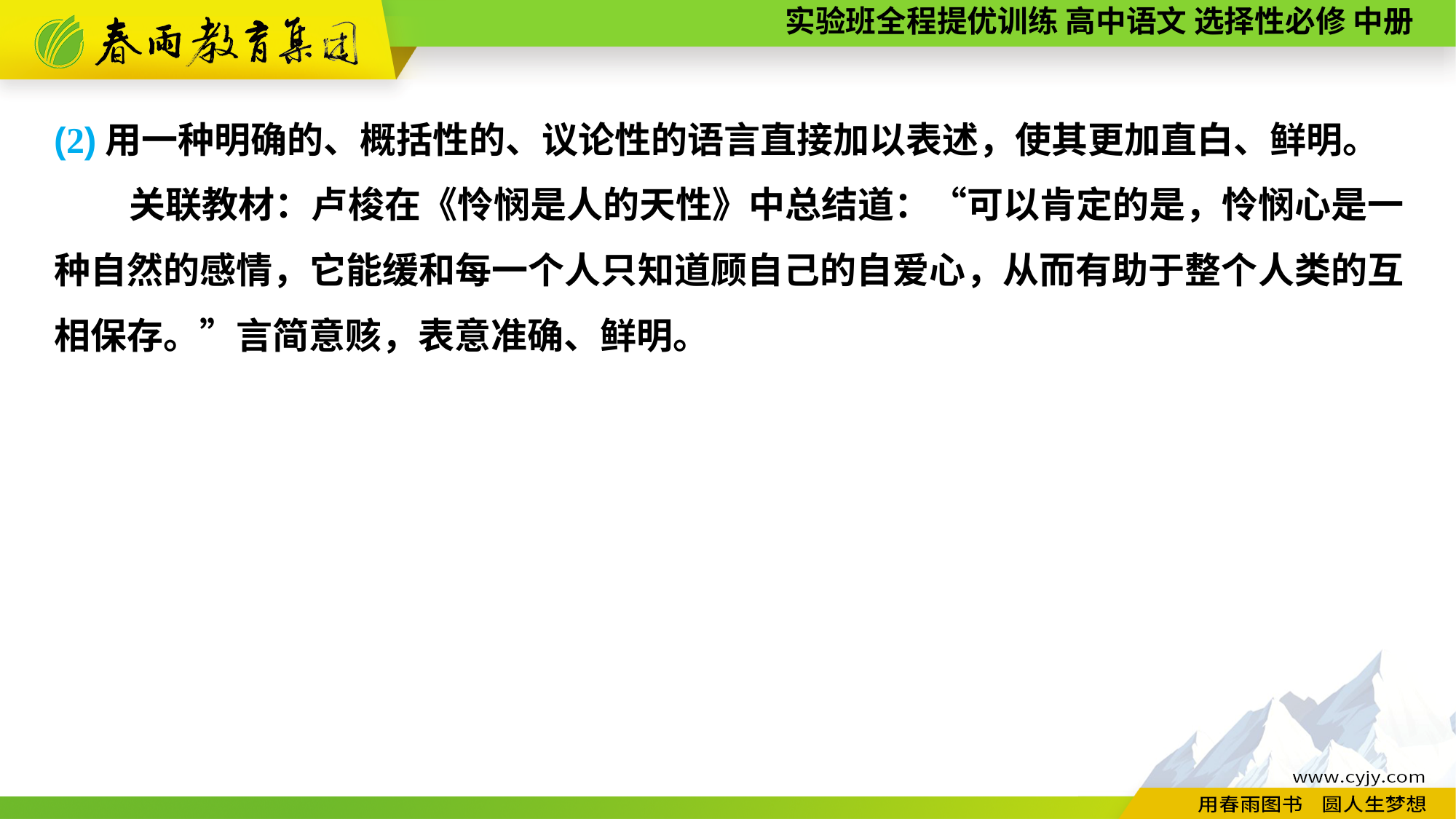

(2)用一种明确的、概括性的、议论性的语言直接加以表述，使其更加直白、鲜明。
关联教材：卢梭在《怜悯是人的天性》中总结道：“可以肯定的是，怜悯心是一种自然的感情，它能缓和每一个人只知道顾自己的自爱心，从而有助于整个人类的互相保存。”言简意赅，表意准确、鲜明。